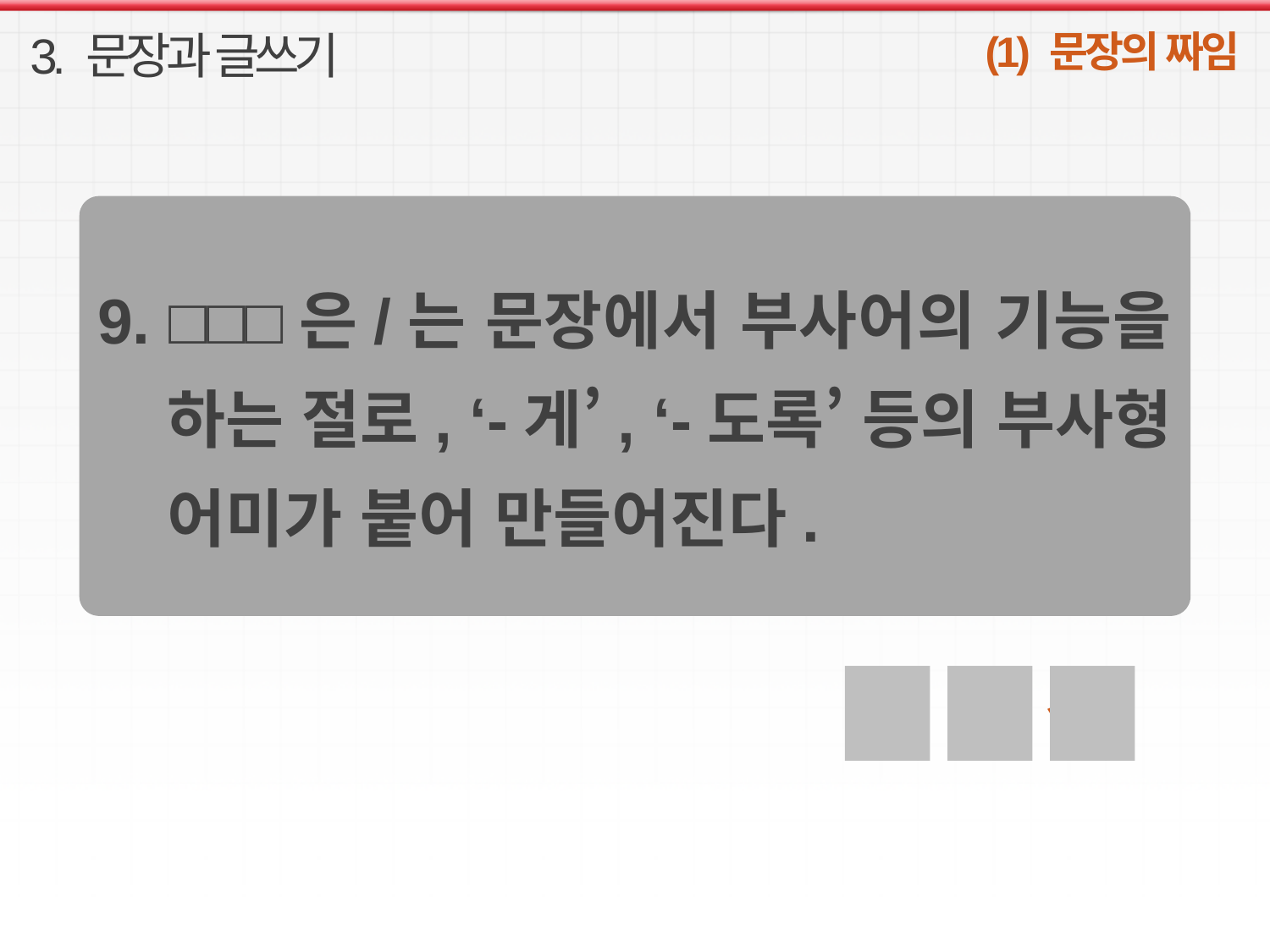

3. 문장과 글쓰기
(1) 문장의 짜임
9. □□□은/는 문장에서 부사어의 기능을 하는 절로, ‘-게’, ‘-도록’ 등의 부사형 어미가 붙어 만들어진다.

부 사 절